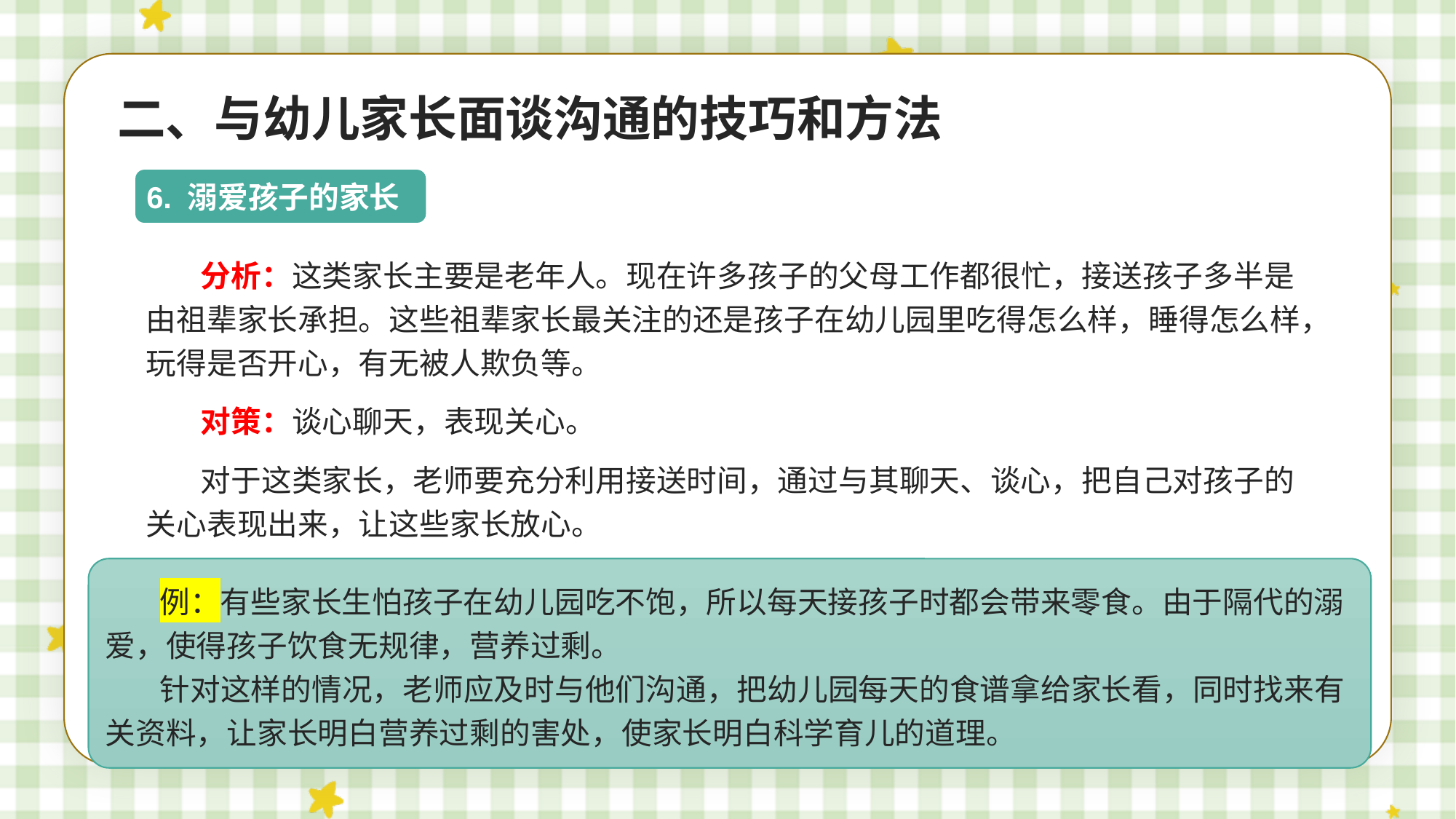

二、与幼儿家长面谈沟通的技巧和方法
 6. 溺爱孩子的家长
分析：这类家长主要是老年人。现在许多孩子的父母工作都很忙，接送孩子多半是由祖辈家长承担。这些祖辈家长最关注的还是孩子在幼儿园里吃得怎么样，睡得怎么样，玩得是否开心，有无被人欺负等。
对策：谈心聊天，表现关心。
对于这类家长，老师要充分利用接送时间，通过与其聊天、谈心，把自己对孩子的关心表现出来，让这些家长放心。
例：有些家长生怕孩子在幼儿园吃不饱，所以每天接孩子时都会带来零食。由于隔代的溺爱，使得孩子饮食无规律，营养过剩。
针对这样的情况，老师应及时与他们沟通，把幼儿园每天的食谱拿给家长看，同时找来有关资料，让家长明白营养过剩的害处，使家长明白科学育儿的道理。